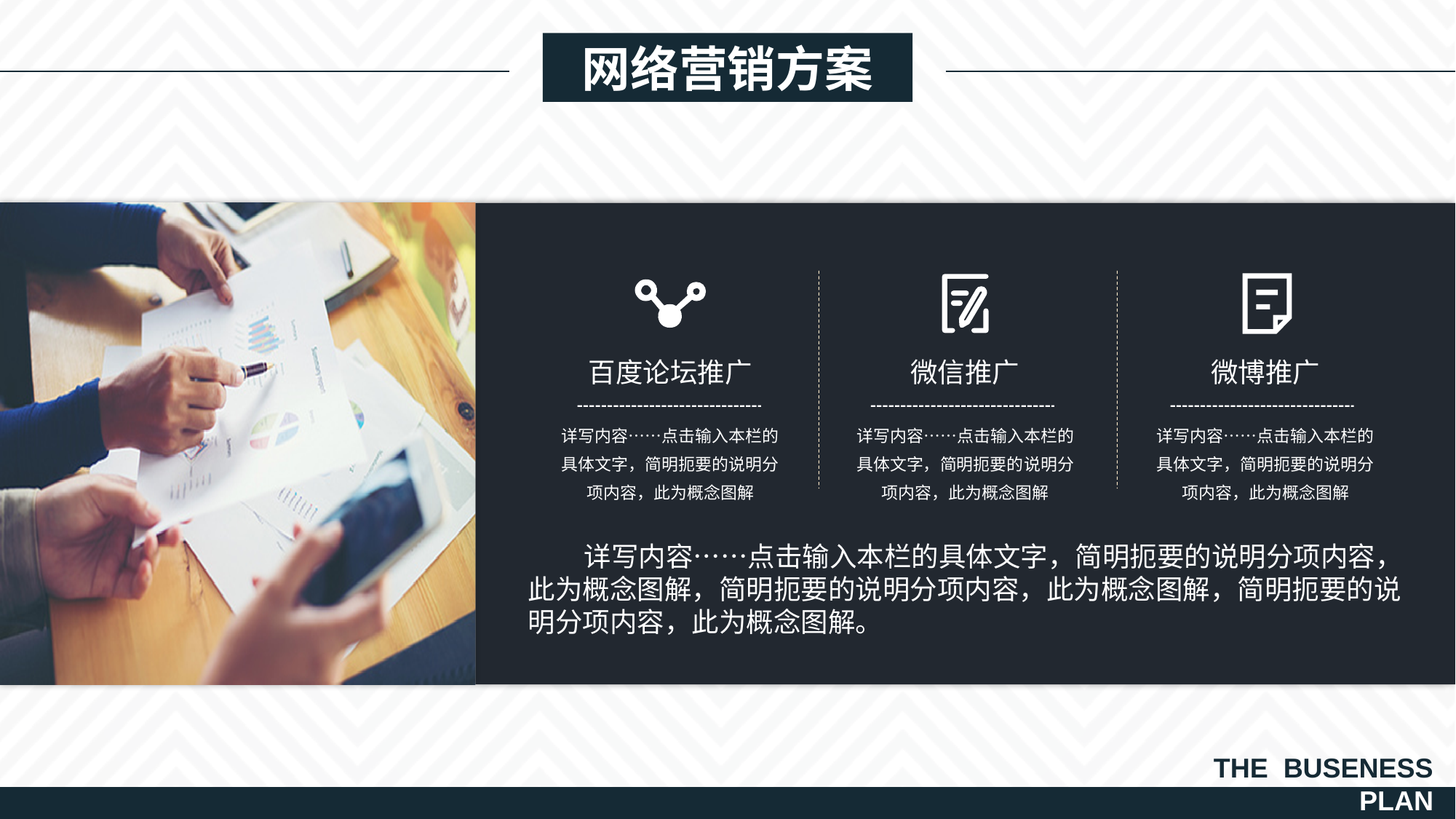

网络营销方案

百度论坛推广
微信推广
微博推广

详写内容……点击输入本栏的具体文字，简明扼要的说明分项内容，此为概念图解
详写内容……点击输入本栏的具体文字，简明扼要的说明分项内容，此为概念图解
详写内容……点击输入本栏的具体文字，简明扼要的说明分项内容，此为概念图解
        详写内容……点击输入本栏的具体文字，简明扼要的说明分项内容，此为概念图解，简明扼要的说明分项内容，此为概念图解，简明扼要的说明分项内容，此为概念图解。
THE  BUSENESS
PLAN